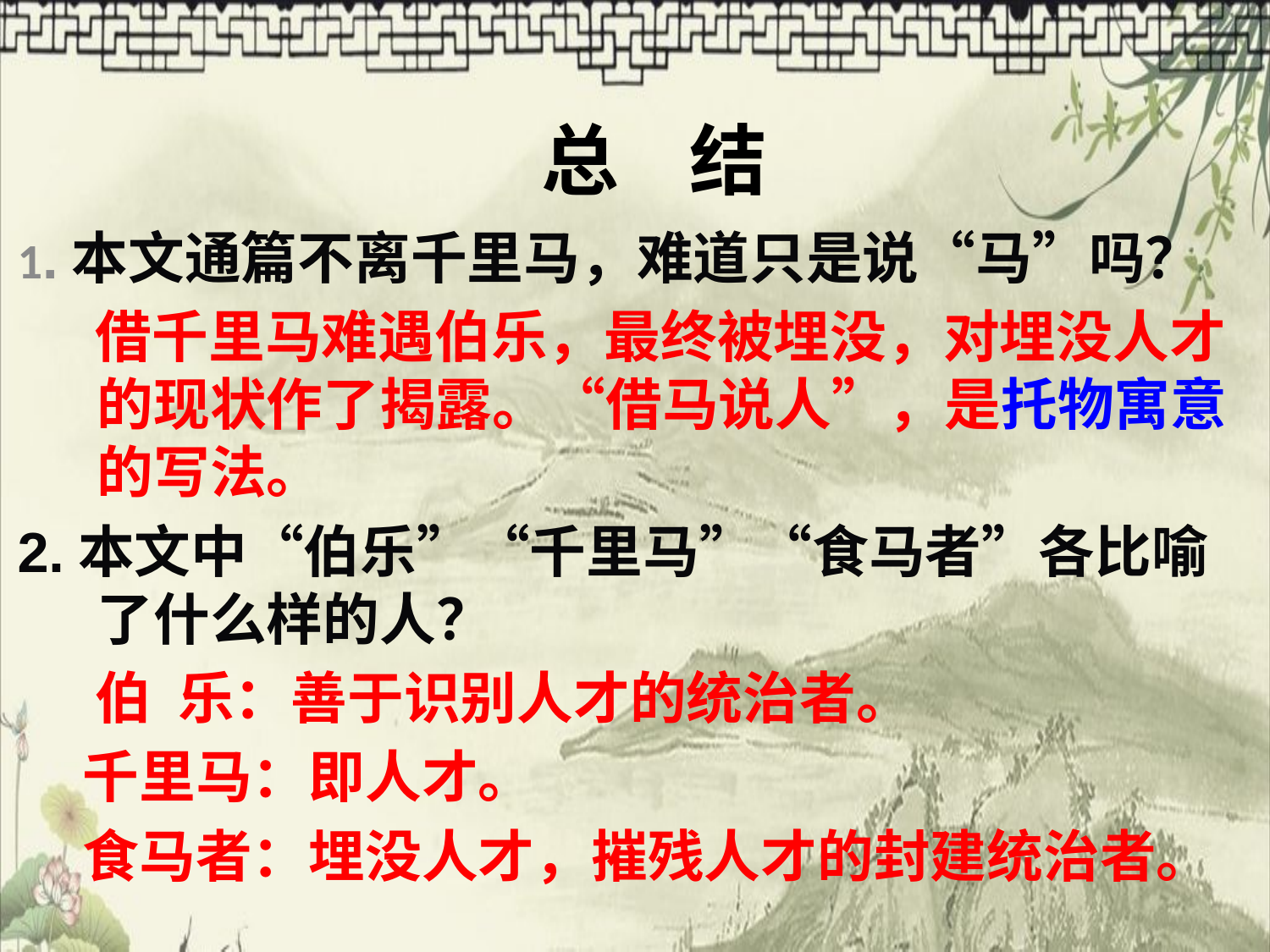

# 总    结
1.本文通篇不离千里马，难道只是说“马”吗？
     借千里马难遇伯乐，最终被埋没，对埋没人才的现状作了揭露。“借马说人”，是托物寓意的写法。
2.本文中“伯乐”“千里马”“食马者”各比喻了什么样的人？
     伯  乐：善于识别人才的统治者。
    千里马：即人才。
    食马者：埋没人才，摧残人才的封建统治者。